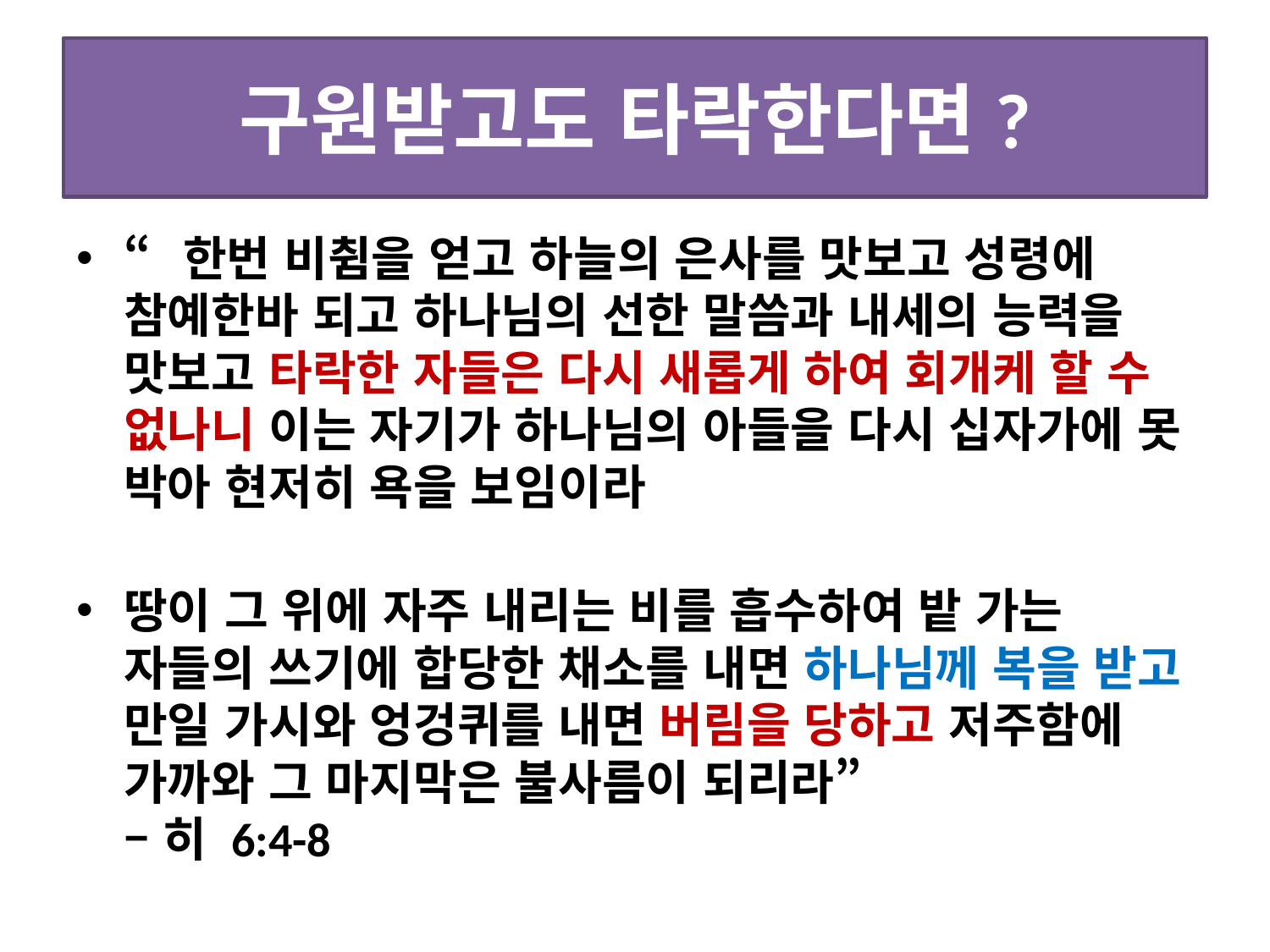

# 구원받고도 타락한다면?
“한번 비췸을 얻고 하늘의 은사를 맛보고 성령에 참예한바 되고 하나님의 선한 말씀과 내세의 능력을 맛보고 타락한 자들은 다시 새롭게 하여 회개케 할 수 없나니 이는 자기가 하나님의 아들을 다시 십자가에 못 박아 현저히 욕을 보임이라
땅이 그 위에 자주 내리는 비를 흡수하여 밭 가는 자들의 쓰기에 합당한 채소를 내면 하나님께 복을 받고 만일 가시와 엉겅퀴를 내면 버림을 당하고 저주함에 가까와 그 마지막은 불사름이 되리라”
– 히 6:4-8